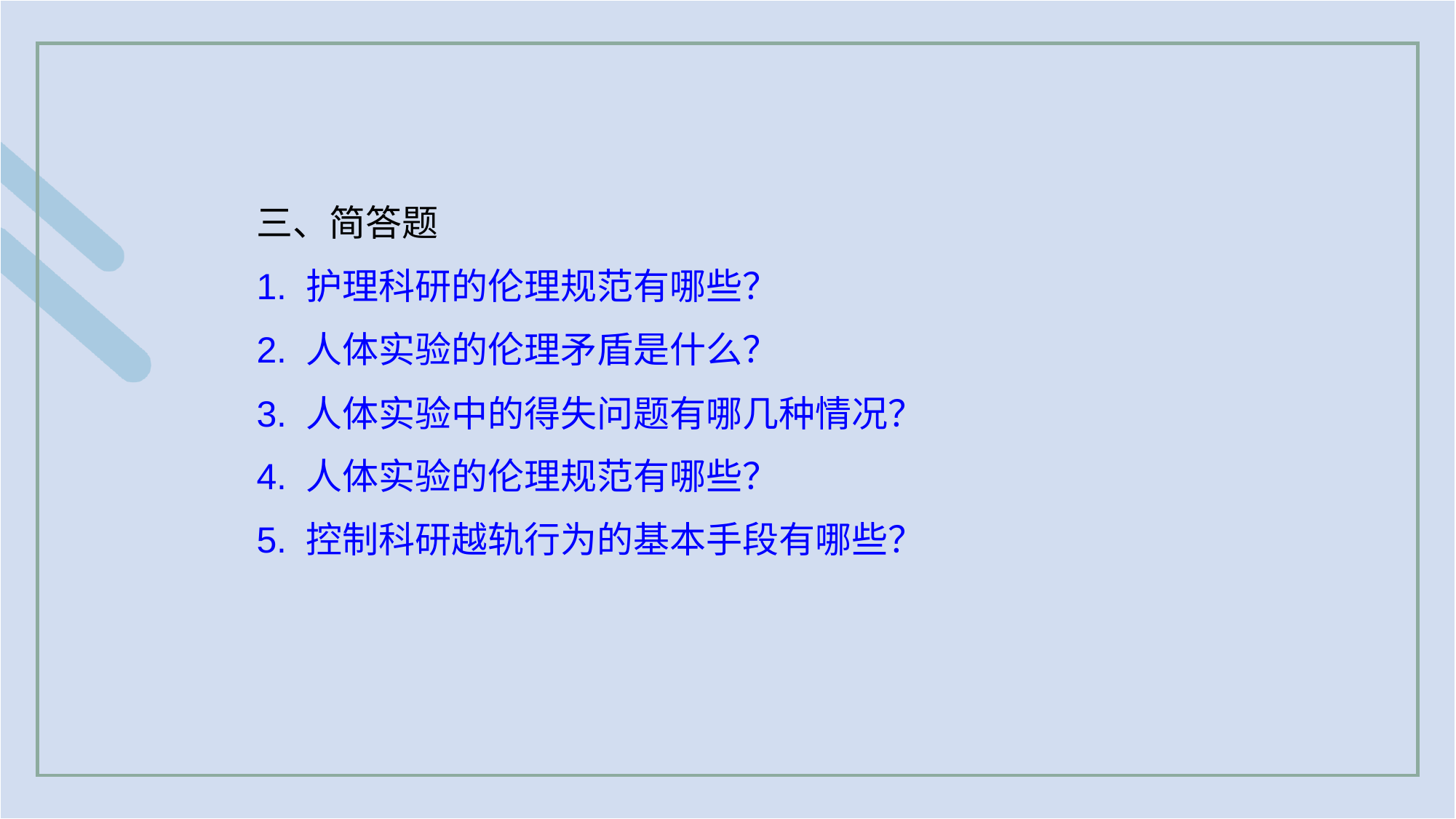

三、简答题
1. 护理科研的伦理规范有哪些？
2. 人体实验的伦理矛盾是什么？
3. 人体实验中的得失问题有哪几种情况？
4. 人体实验的伦理规范有哪些？
5. 控制科研越轨行为的基本手段有哪些？